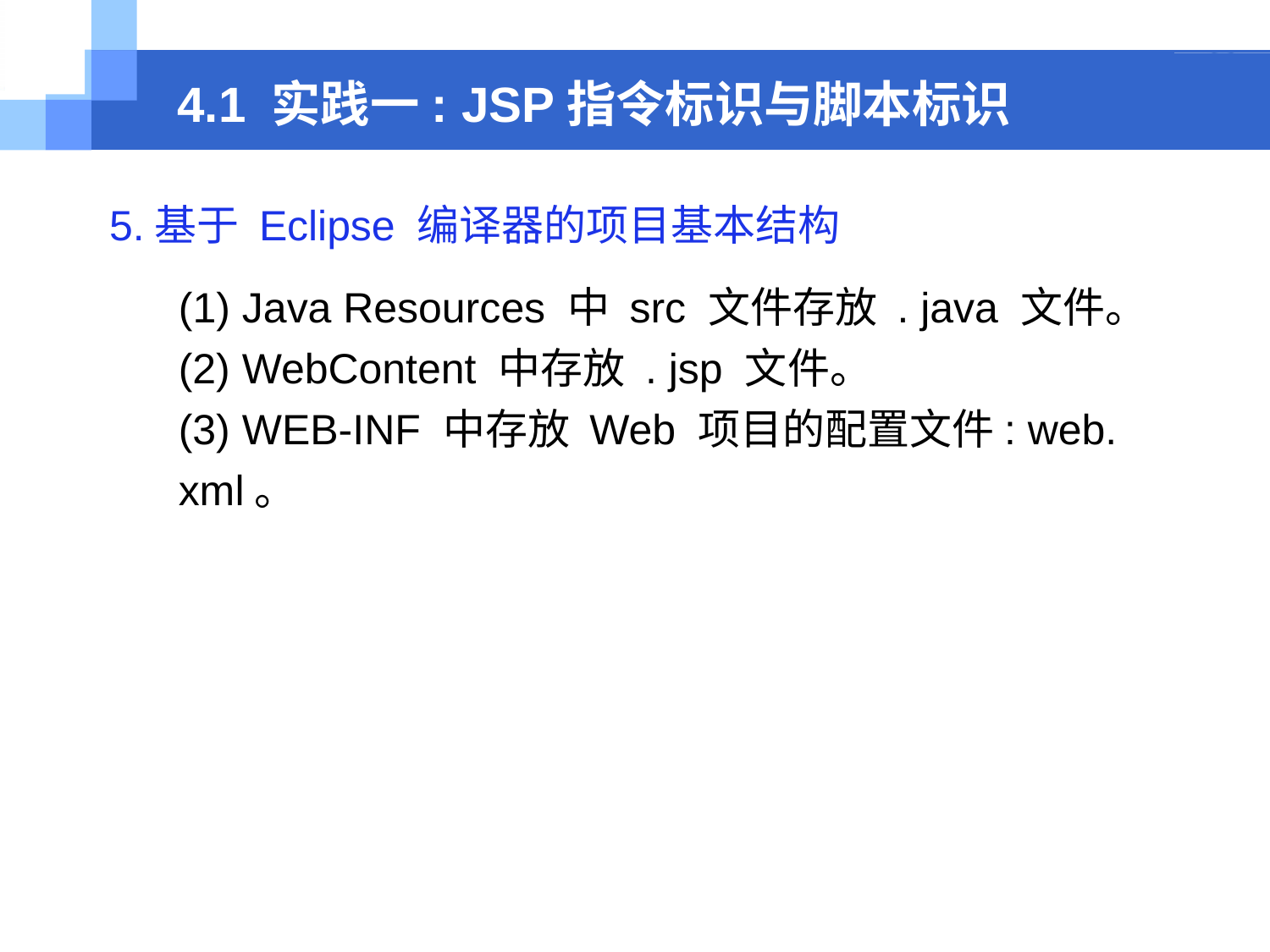

4.1 实践一: JSP指令标识与脚本标识
5.基于 Eclipse 编译器的项目基本结构
(1) Java Resources 中 src 文件存放 . java 文件。
(2) WebContent 中存放 . jsp 文件。
(3) WEB-INF 中存放 Web 项目的配置文件: web. xml。